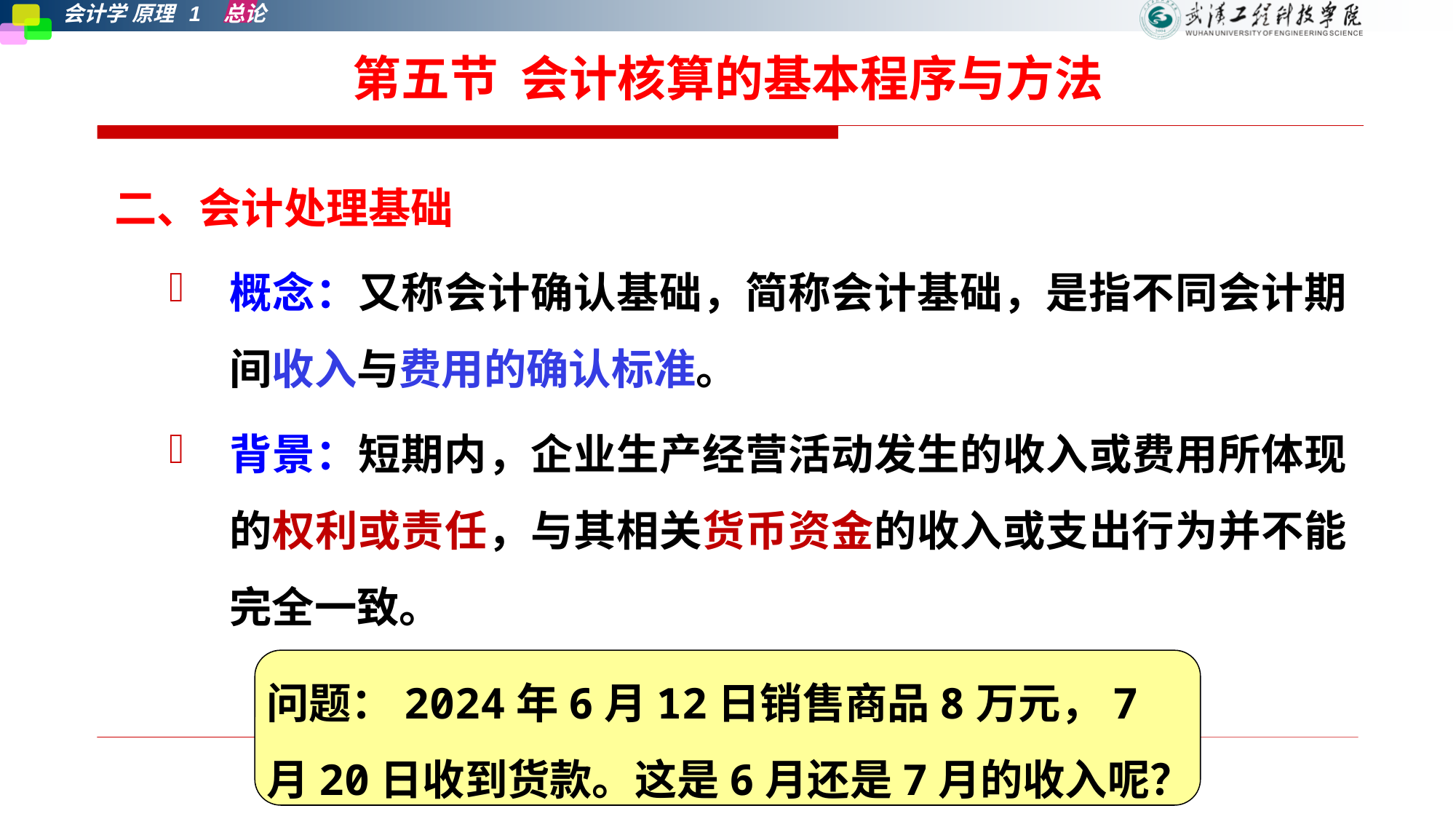

# 第五节  会计核算的基本程序与方法
二、会计处理基础
概念：又称会计确认基础，简称会计基础，是指不同会计期间收入与费用的确认标准。
背景：短期内，企业生产经营活动发生的收入或费用所体现的权利或责任，与其相关货币资金的收入或支出行为并不能完全一致。

问题：2024年6月12日销售商品8万元，7月20日收到货款。这是6月还是7月的收入呢？
第一章  总论